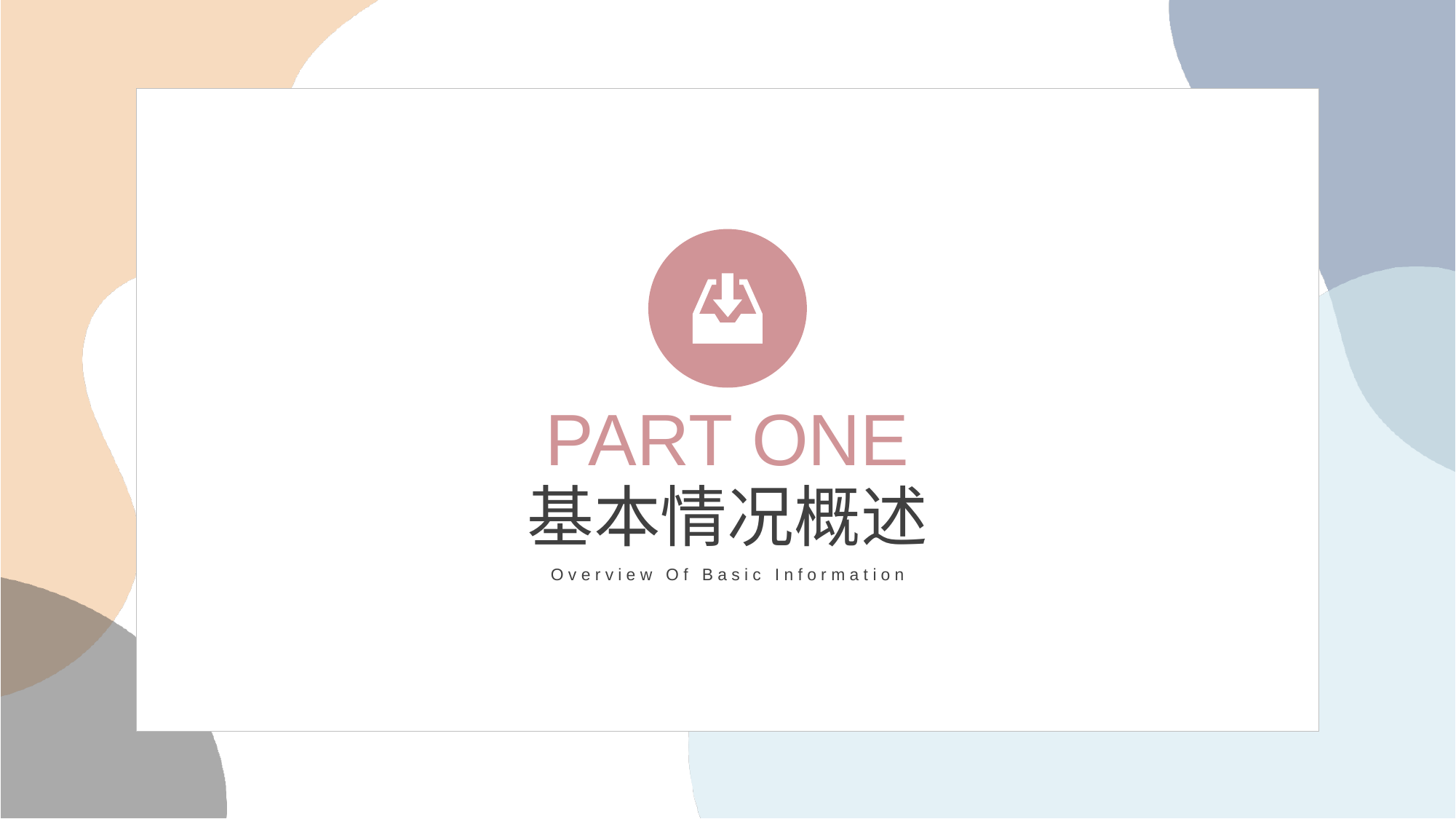

PART ONE
基本情况概述
Overview Of Basic Information